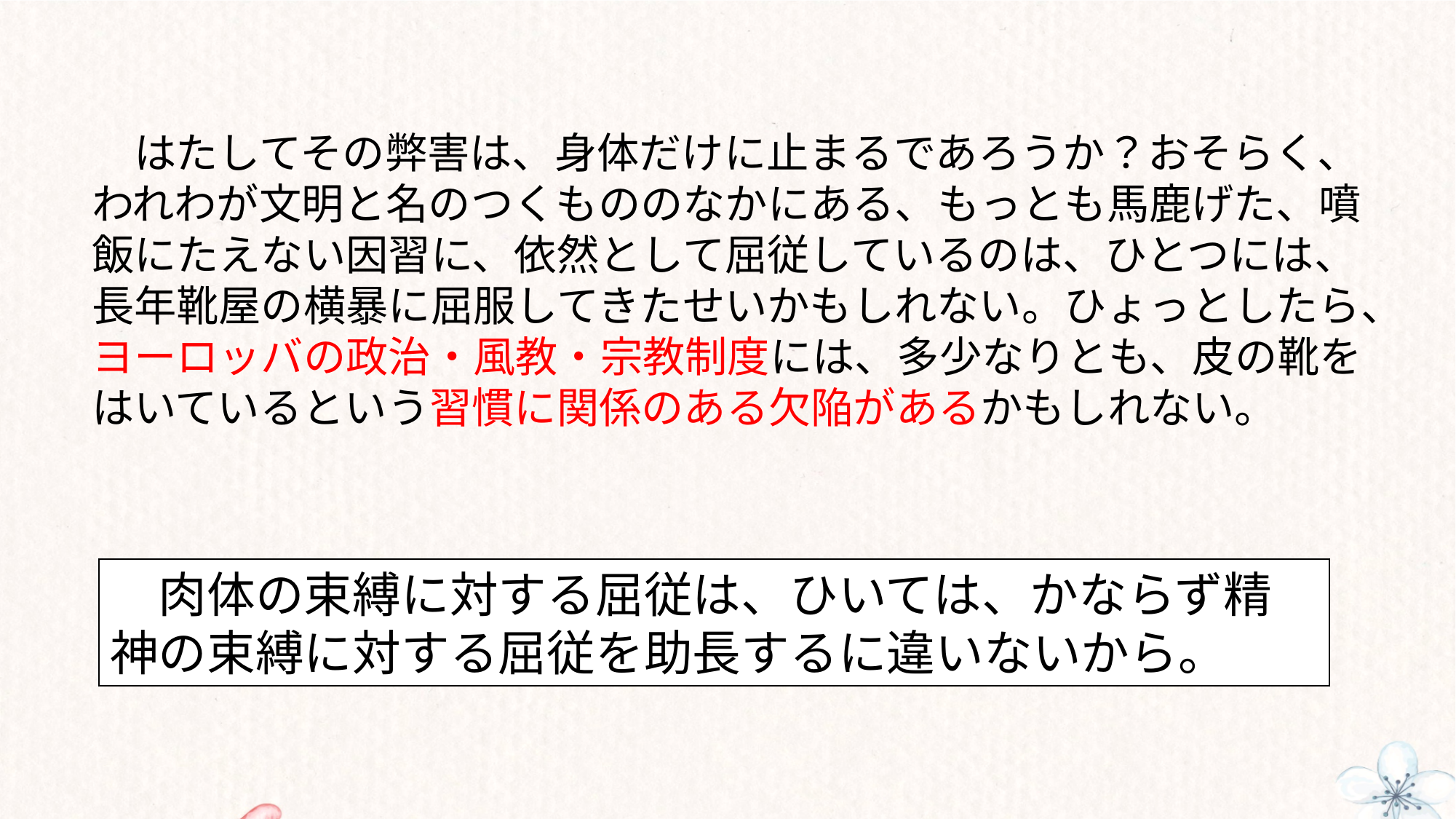

はたしてその弊害は、身体だけに止まるであろうか？おそらく、われわが文明と名のつくもののなかにある、もっとも馬鹿げた、噴飯にたえない因習に、依然として屈従しているのは、ひとつには、長年靴屋の横暴に屈服してきたせいかもしれない。ひょっとしたら、ヨーロッバの政治・風教・宗教制度には、多少なりとも、皮の靴をはいているという習慣に関係のある欠陥があるかもしれない。
　肉体の束縛に対する屈従は、ひいては、かならず精神の束縛に対する屈従を助長するに違いないから。